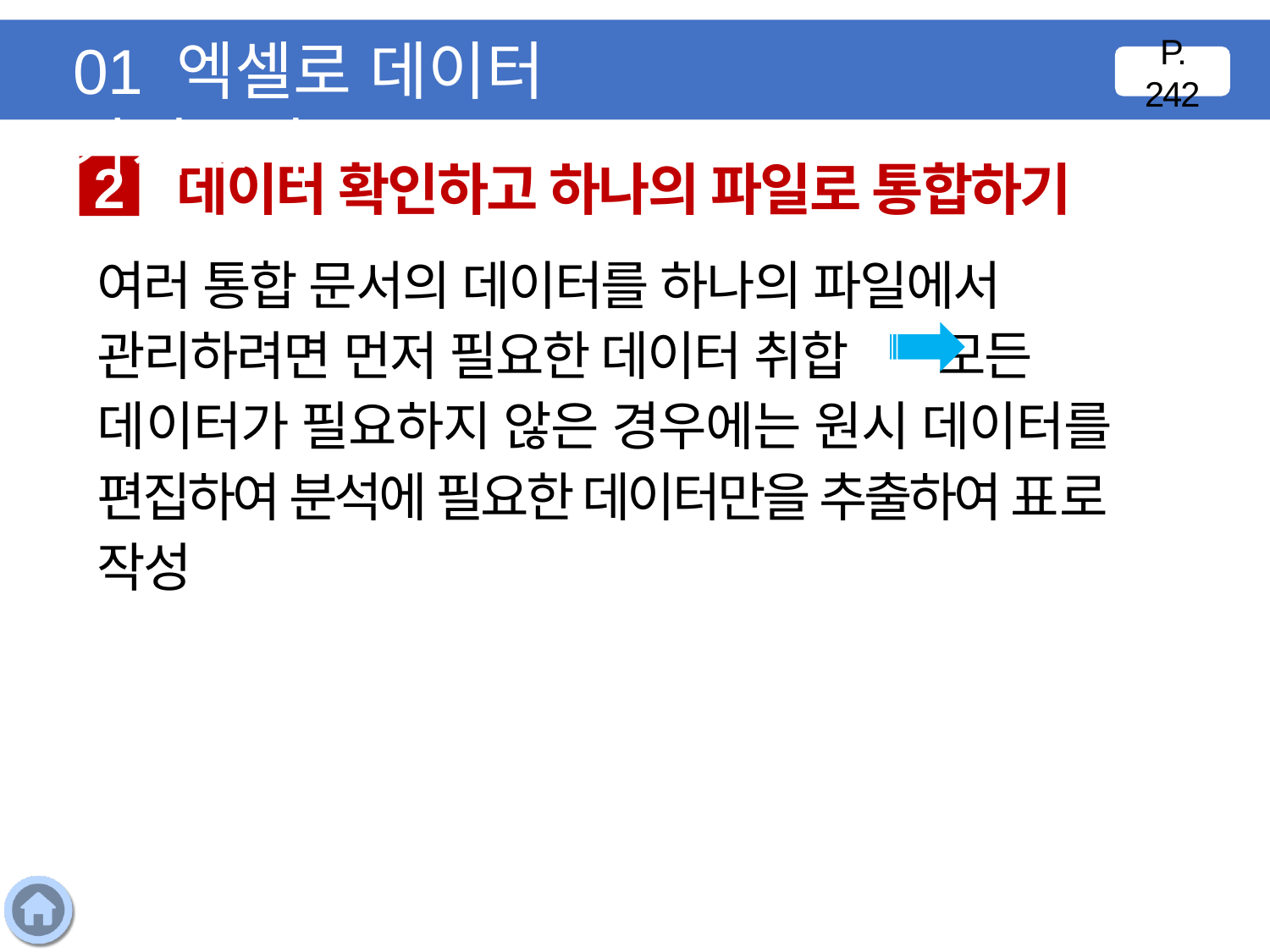

01 엑셀로 데이터 가져오기
P. 242
데이터 확인하고 하나의 파일로 통합하기
2
여러 통합 문서의 데이터를 하나의 파일에서 관리하려면 먼저 필요한 데이터 취합       모든 데이터가 필요하지 않은 경우에는 원시 데이터를 편집하여 분석에 필요한 데이터만을 추출하여 표로 작성